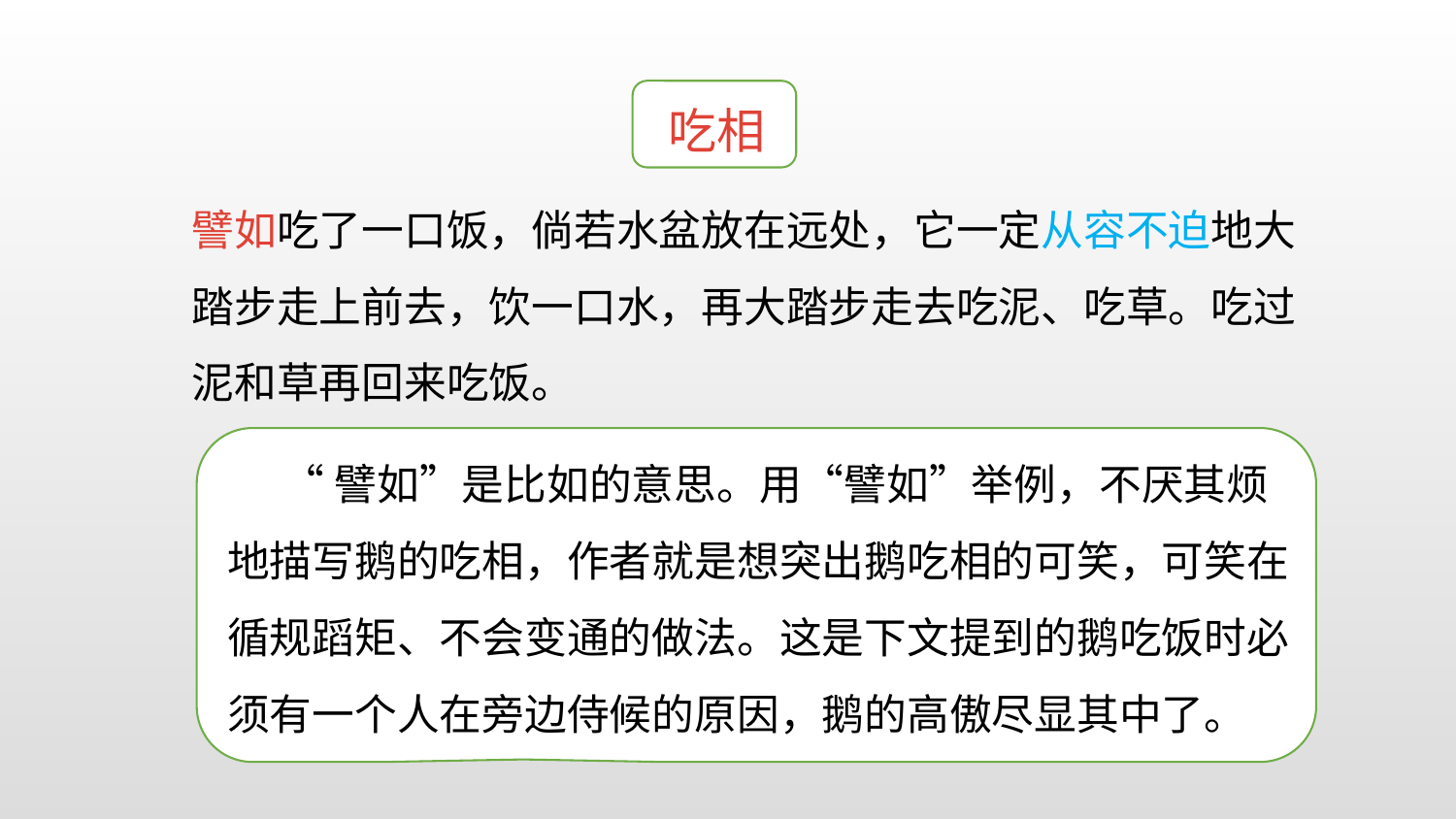

吃相
譬如吃了一口饭，倘若水盆放在远处，它一定从容不迫地大踏步走上前去，饮一口水，再大踏步走去吃泥、吃草。吃过泥和草再回来吃饭。
     “譬如”是比如的意思。用“譬如”举例，不厌其烦地描写鹅的吃相，作者就是想突出鹅吃相的可笑，可笑在循规蹈矩、不会变通的做法。这是下文提到的鹅吃饭时必须有一个人在旁边侍候的原因，鹅的高傲尽显其中了。